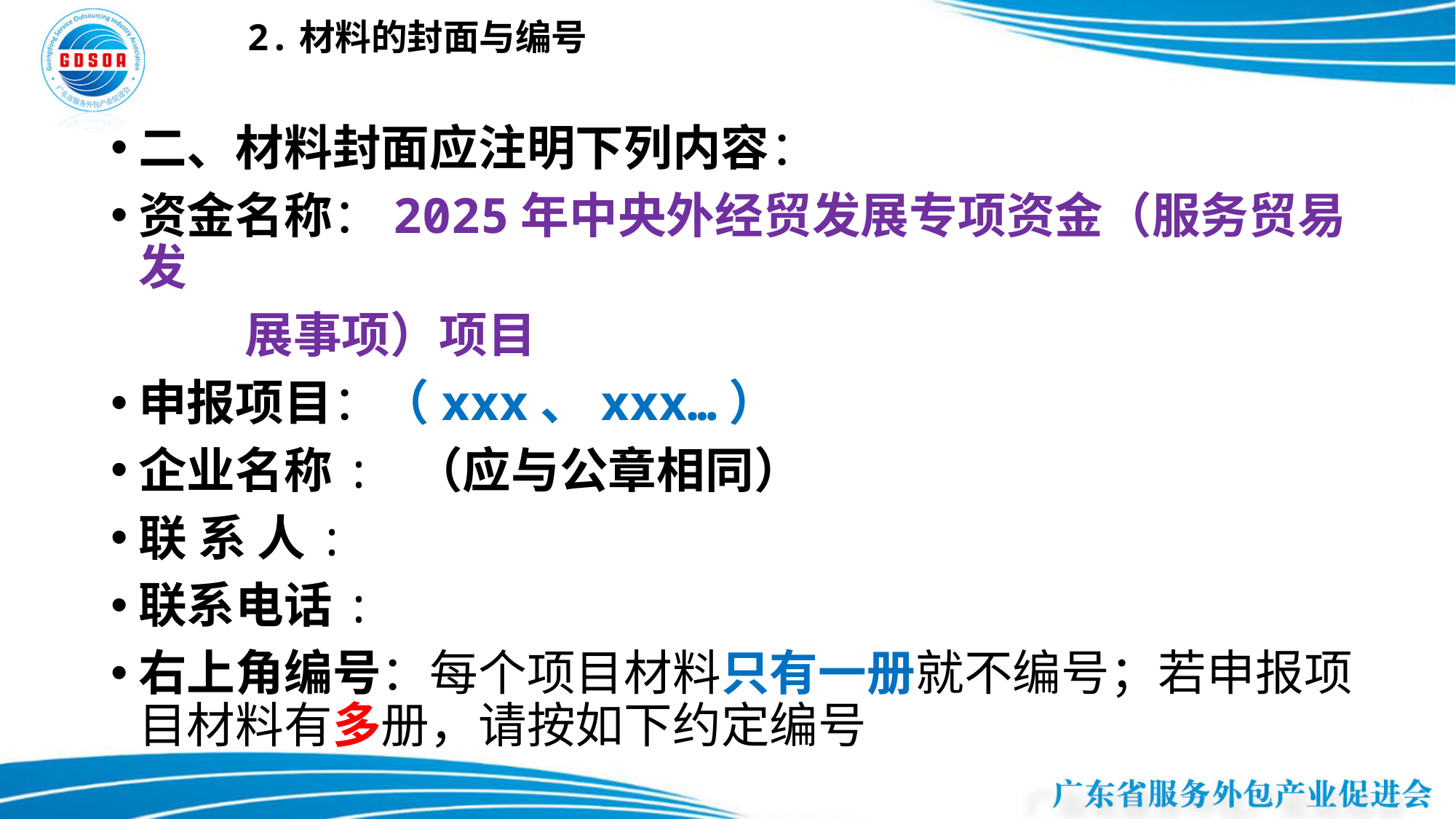

# 2.材料的封面与编号
二、材料封面应注明下列内容：
资金名称：2025年中央外经贸发展专项资金（服务贸易发
           展事项）项目
申报项目：（xxx、xxx…）
企业名称: （应与公章相同）
联 系 人:
联系电话:
右上角编号：每个项目材料只有一册就不编号；若申报项目材料有多册，请按如下约定编号